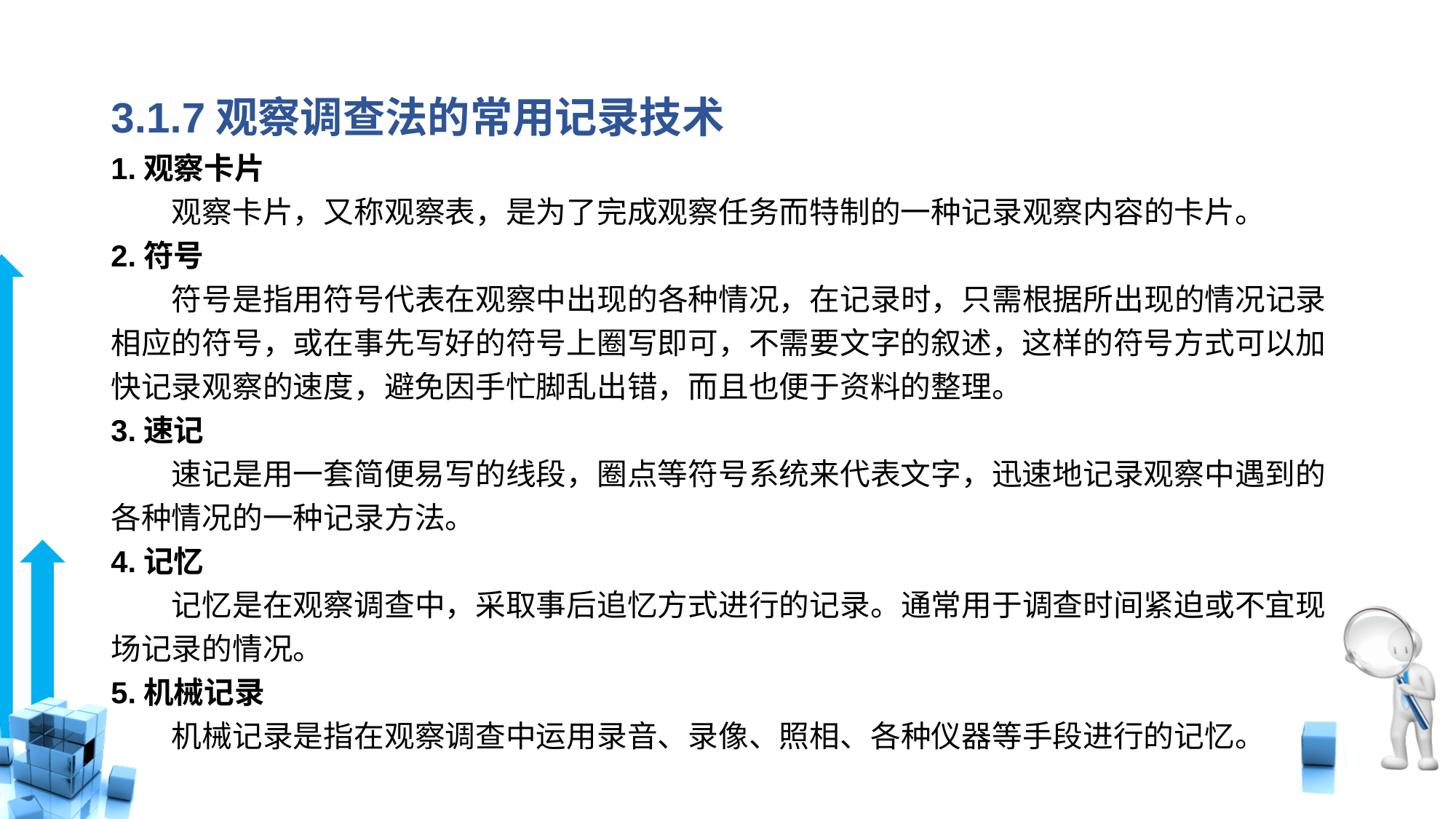

# 3.1.7观察调查法的常用记录技术
1.观察卡片
　　观察卡片，又称观察表，是为了完成观察任务而特制的一种记录观察内容的卡片。
2.符号
　　符号是指用符号代表在观察中出现的各种情况，在记录时，只需根据所出现的情况记录相应的符号，或在事先写好的符号上圈写即可，不需要文字的叙述，这样的符号方式可以加快记录观察的速度，避免因手忙脚乱出错，而且也便于资料的整理。
3.速记
　　速记是用一套简便易写的线段，圈点等符号系统来代表文字，迅速地记录观察中遇到的各种情况的一种记录方法。
4.记忆
　　记忆是在观察调查中，采取事后追忆方式进行的记录。通常用于调查时间紧迫或不宜现场记录的情况。
5.机械记录
　　机械记录是指在观察调查中运用录音、录像、照相、各种仪器等手段进行的记忆。